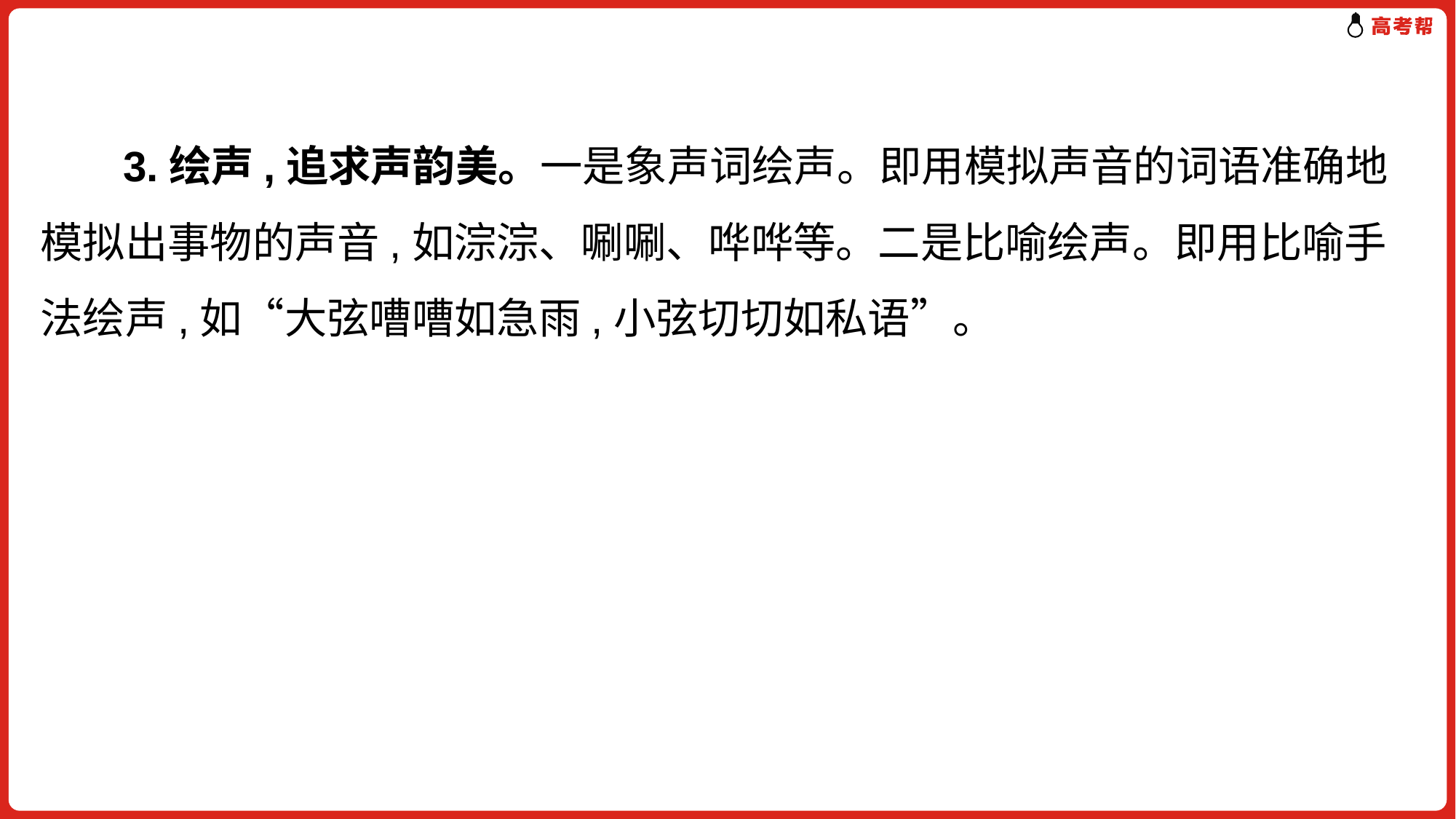

3.绘声,追求声韵美。一是象声词绘声。即用模拟声音的词语准确地模拟出事物的声音,如淙淙、唰唰、哗哗等。二是比喻绘声。即用比喻手法绘声,如“大弦嘈嘈如急雨,小弦切切如私语”。